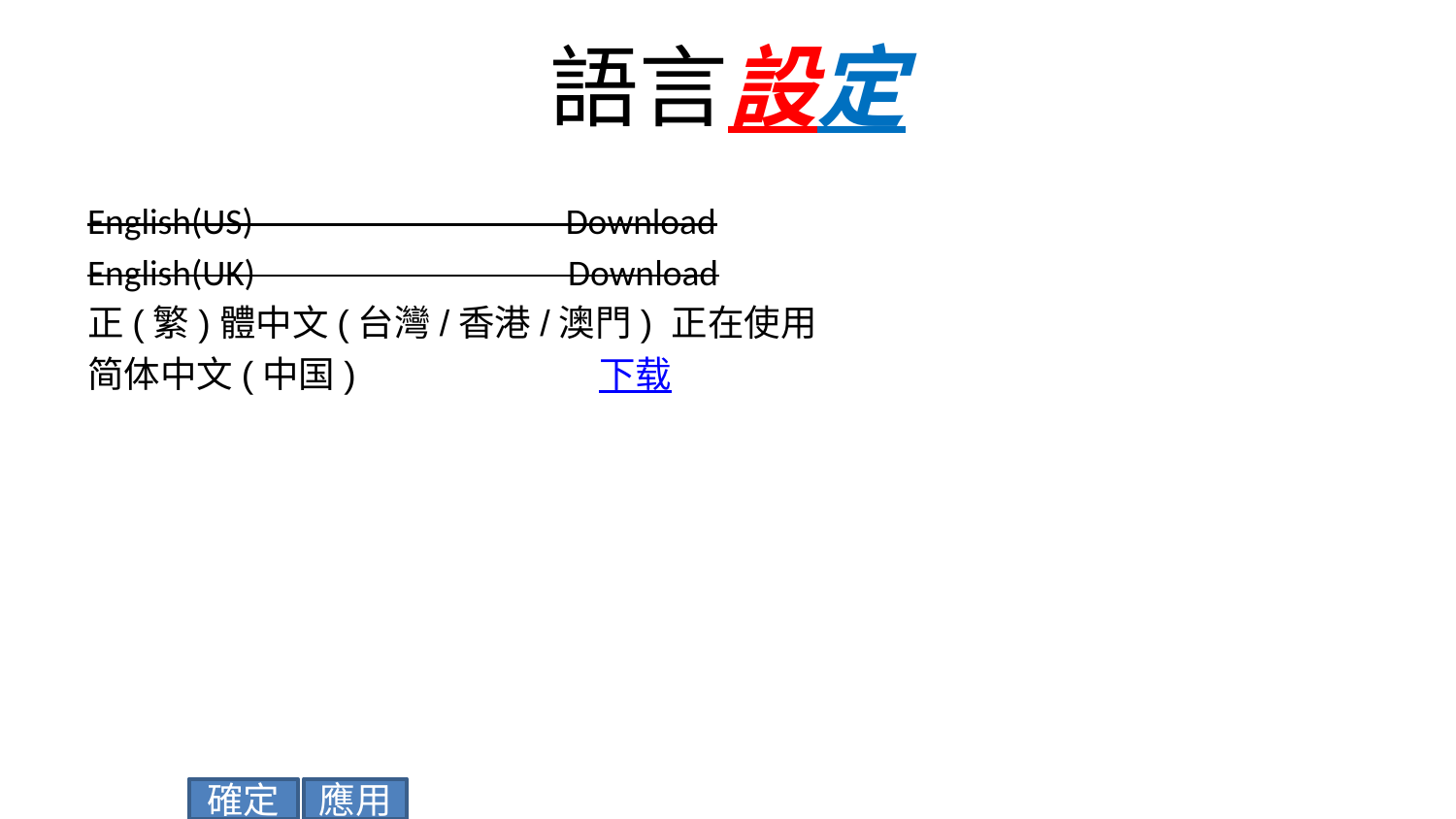

# 語言設定
English(US)                                      Download
English(UK)                                      Download
正(繁)體中文(台灣/香港/澳門) 正在使用
简体中文(中国)                       下载

應用
確定